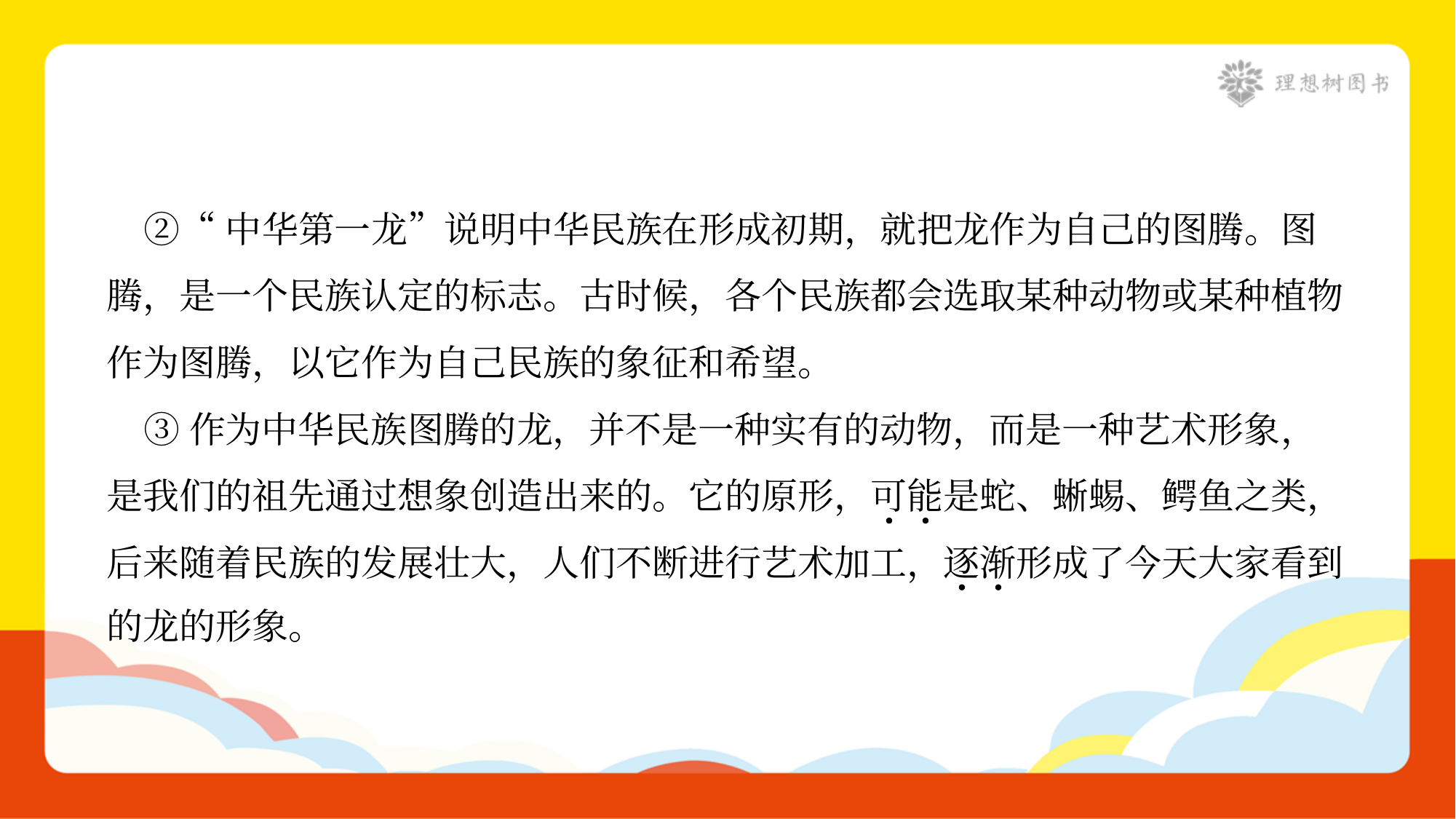

②“中华第一龙”说明中华民族在形成初期，就把龙作为自己的图腾。图
腾，是一个民族认定的标志。古时候，各个民族都会选取某种动物或某种植物
作为图腾，以它作为自己民族的象征和希望。
    ③作为中华民族图腾的龙，并不是一种实有的动物，而是一种艺术形象，
是我们的祖先通过想象创造出来的。它的原形，可能是蛇、蜥蜴、鳄鱼之类，
后来随着民族的发展壮大，人们不断进行艺术加工，逐渐形成了今天大家看到
的龙的形象。